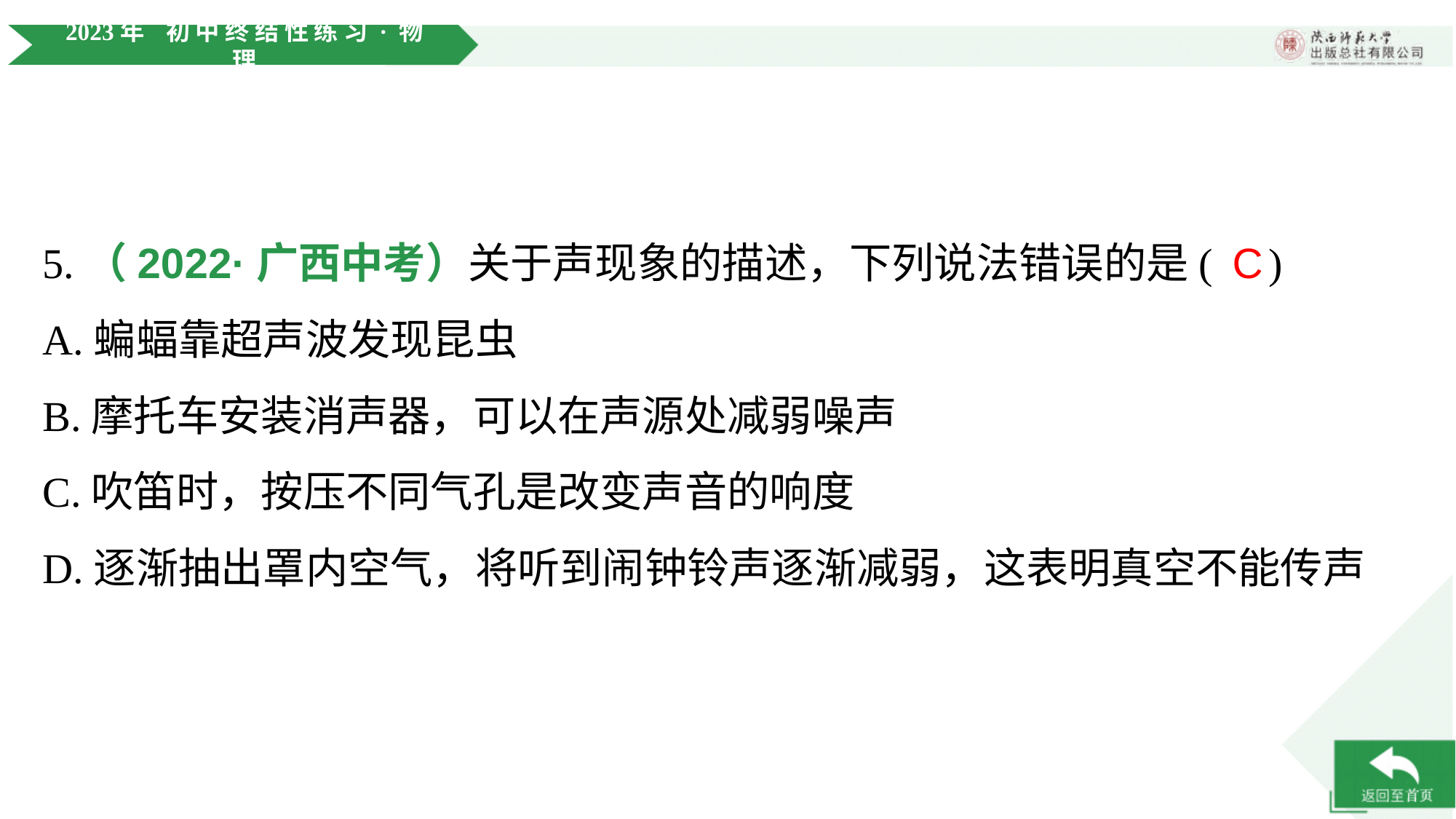

5.（2022·广西中考）关于声现象的描述，下列说法错误的是(     )
C
A.蝙蝠靠超声波发现昆虫
B.摩托车安装消声器，可以在声源处减弱噪声
C.吹笛时，按压不同气孔是改变声音的响度
D.逐渐抽出罩内空气，将听到闹钟铃声逐渐减弱，这表明真空不能传声